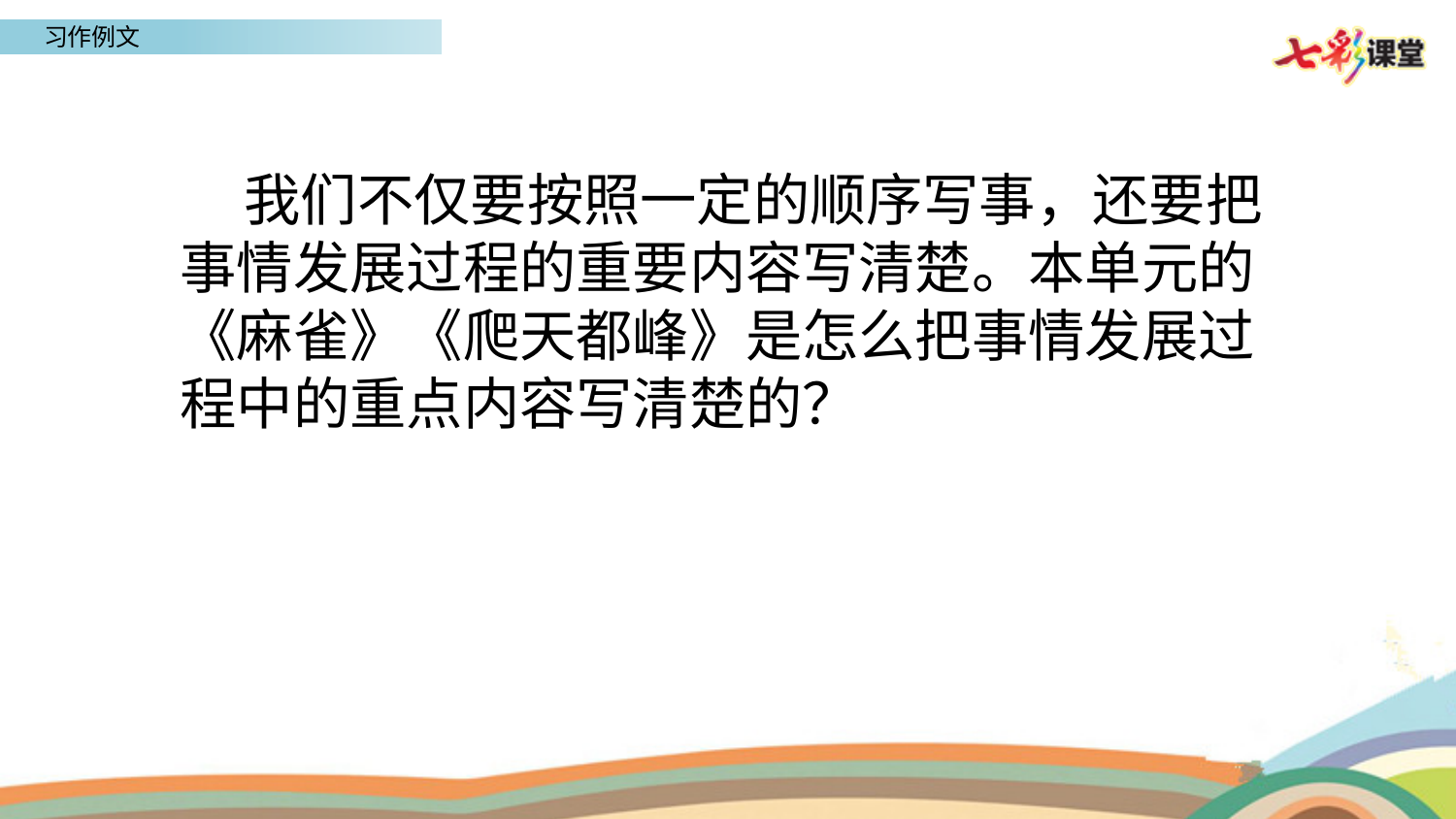

我们不仅要按照一定的顺序写事，还要把事情发展过程的重要内容写清楚。本单元的《麻雀》《爬天都峰》是怎么把事情发展过程中的重点内容写清楚的？